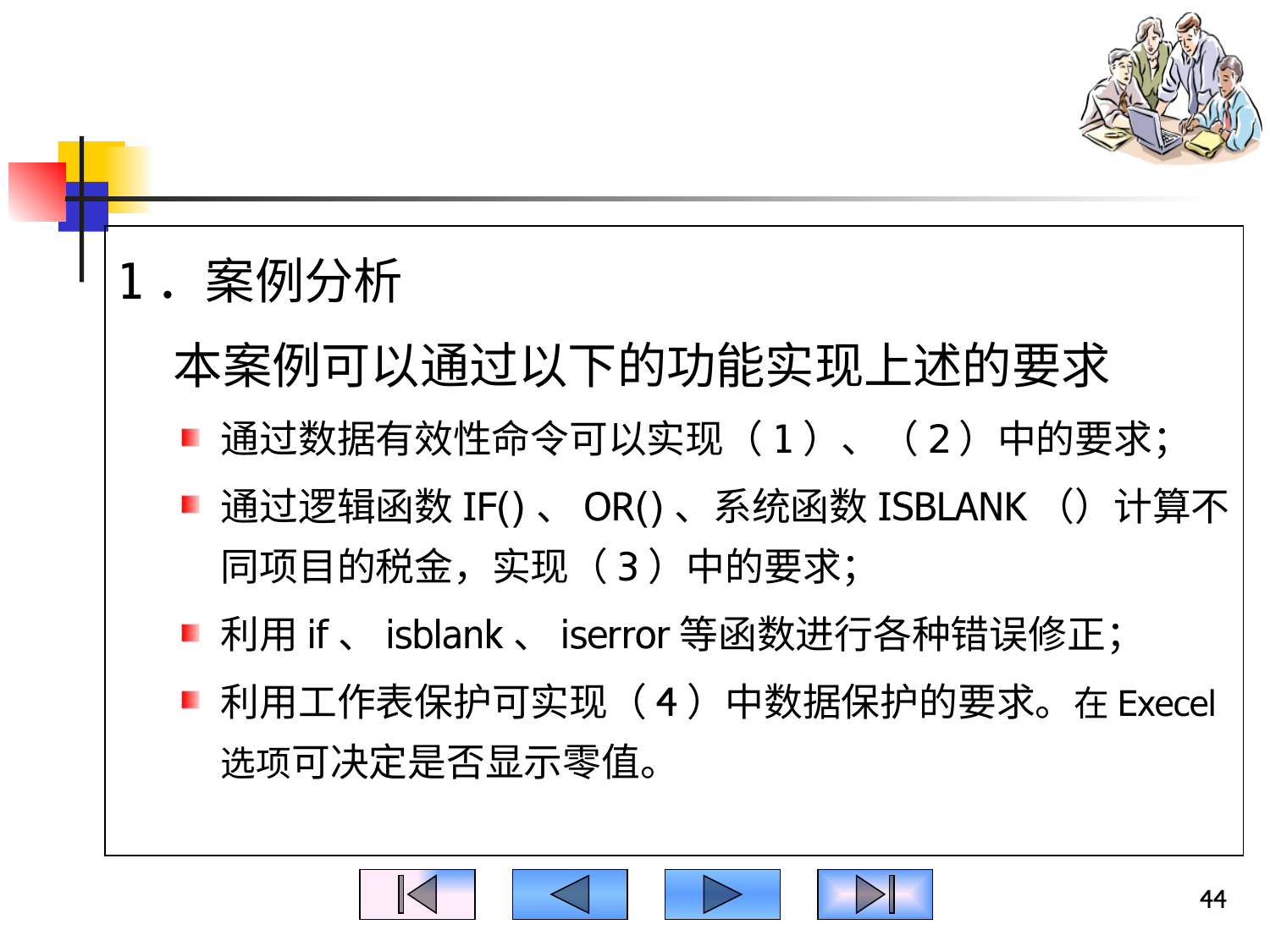

#
1．案例分析
    本案例可以通过以下的功能实现上述的要求
通过数据有效性命令可以实现（1）、（2）中的要求；
通过逻辑函数IF()、OR()、系统函数ISBLANK（）计算不同项目的税金，实现（3）中的要求；
利用if、isblank、iserror等函数进行各种错误修正；
利用工作表保护可实现（4）中数据保护的要求。在Execel 选项可决定是否显示零值。

44